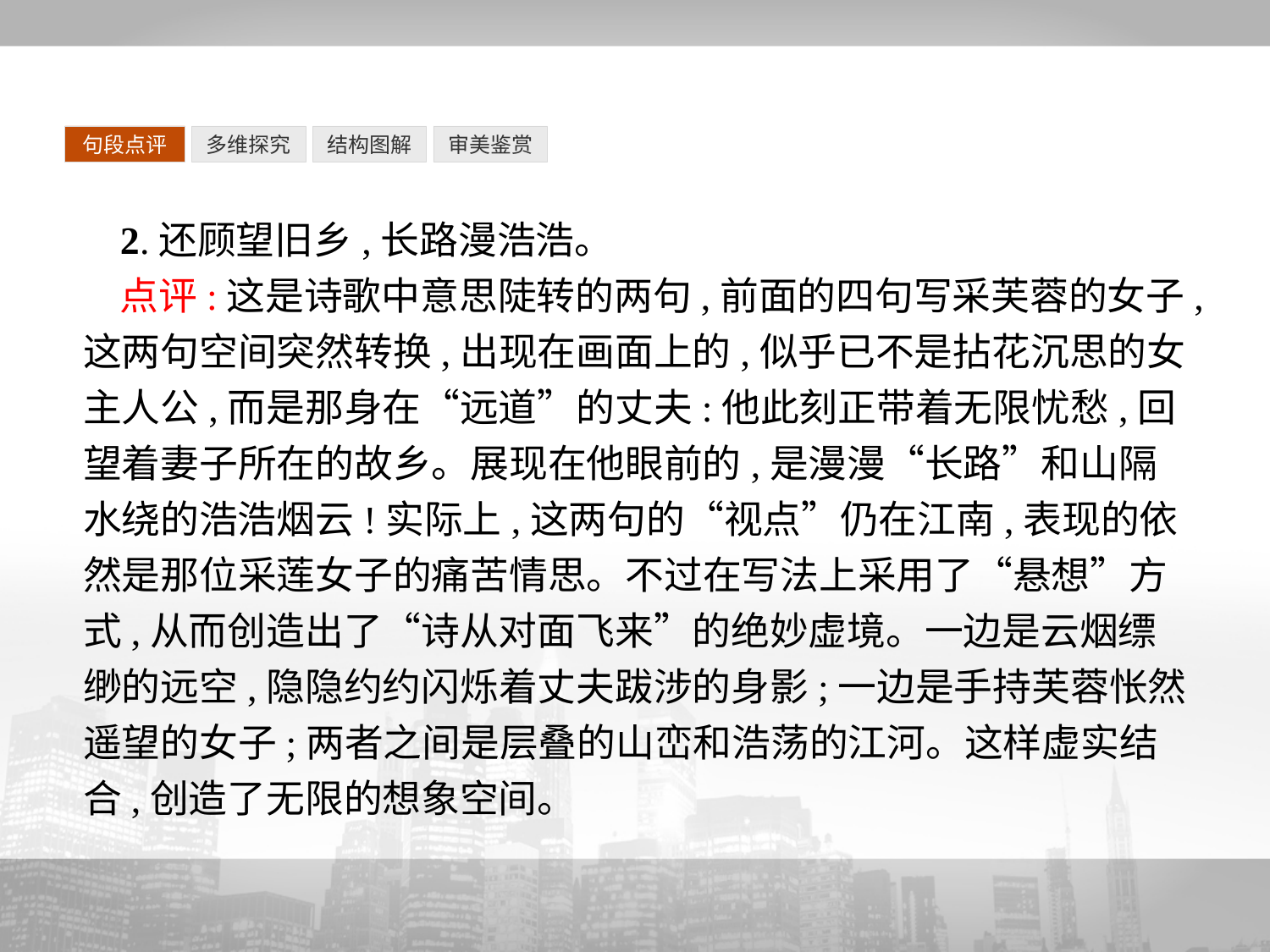

句段点评
多维探究
结构图解
审美鉴赏
2.还顾望旧乡,长路漫浩浩。
点评:这是诗歌中意思陡转的两句,前面的四句写采芙蓉的女子,这两句空间突然转换,出现在画面上的,似乎已不是拈花沉思的女主人公,而是那身在“远道”的丈夫:他此刻正带着无限忧愁,回望着妻子所在的故乡。展现在他眼前的,是漫漫“长路”和山隔水绕的浩浩烟云!实际上,这两句的“视点”仍在江南,表现的依然是那位采莲女子的痛苦情思。不过在写法上采用了“悬想”方式,从而创造出了“诗从对面飞来”的绝妙虚境。一边是云烟缥缈的远空,隐隐约约闪烁着丈夫跋涉的身影;一边是手持芙蓉怅然遥望的女子;两者之间是层叠的山峦和浩荡的江河。这样虚实结合,创造了无限的想象空间。